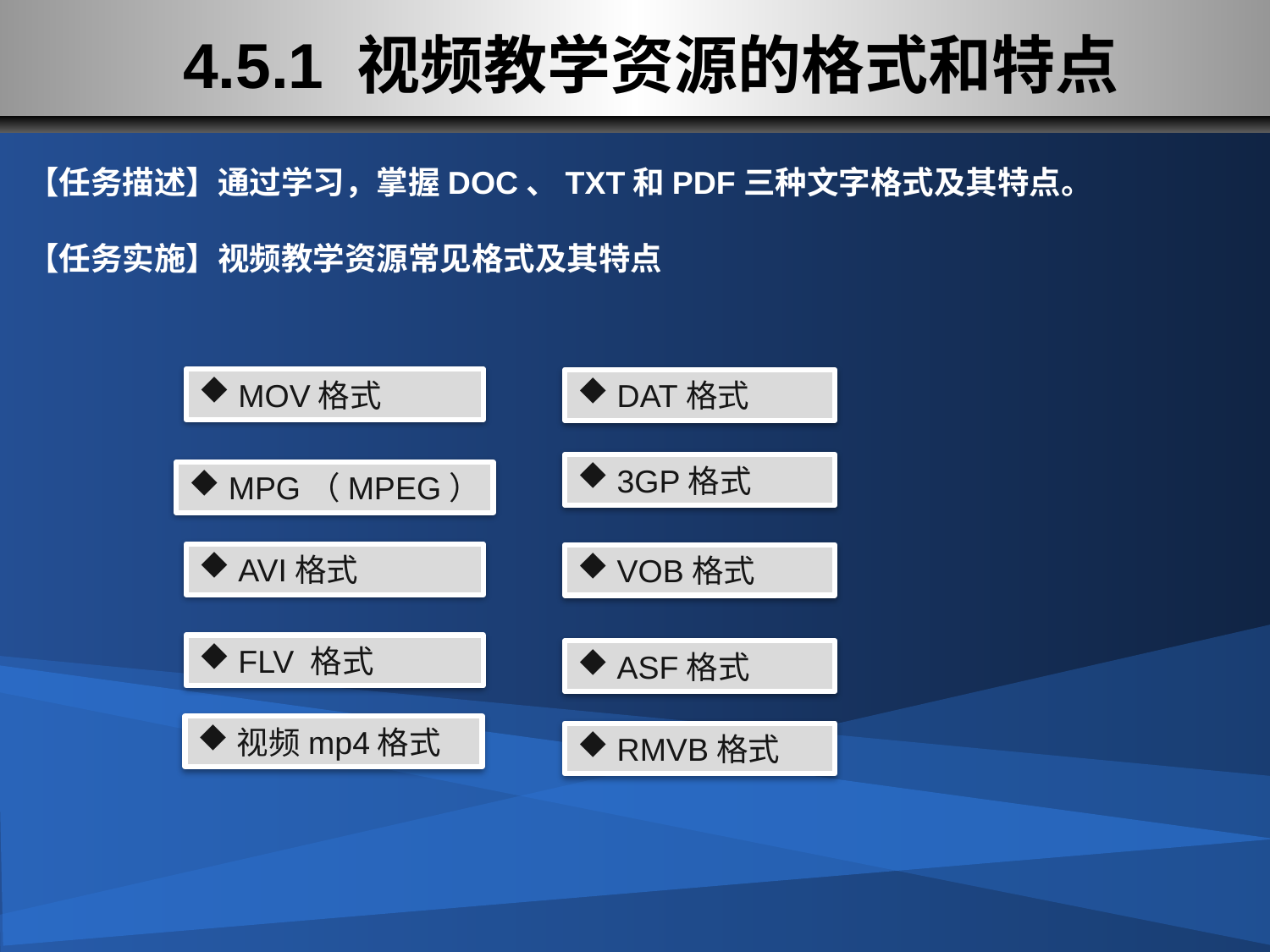

# 4.5.1 视频教学资源的格式和特点
【任务描述】通过学习，掌握DOC、TXT和PDF三种文字格式及其特点。

【任务实施】视频教学资源常见格式及其特点
MOV格式
MPG（MPEG）
AVI格式
FLV 格式
视频mp4格式
DAT格式
3GP格式
VOB格式
ASF格式
RMVB格式